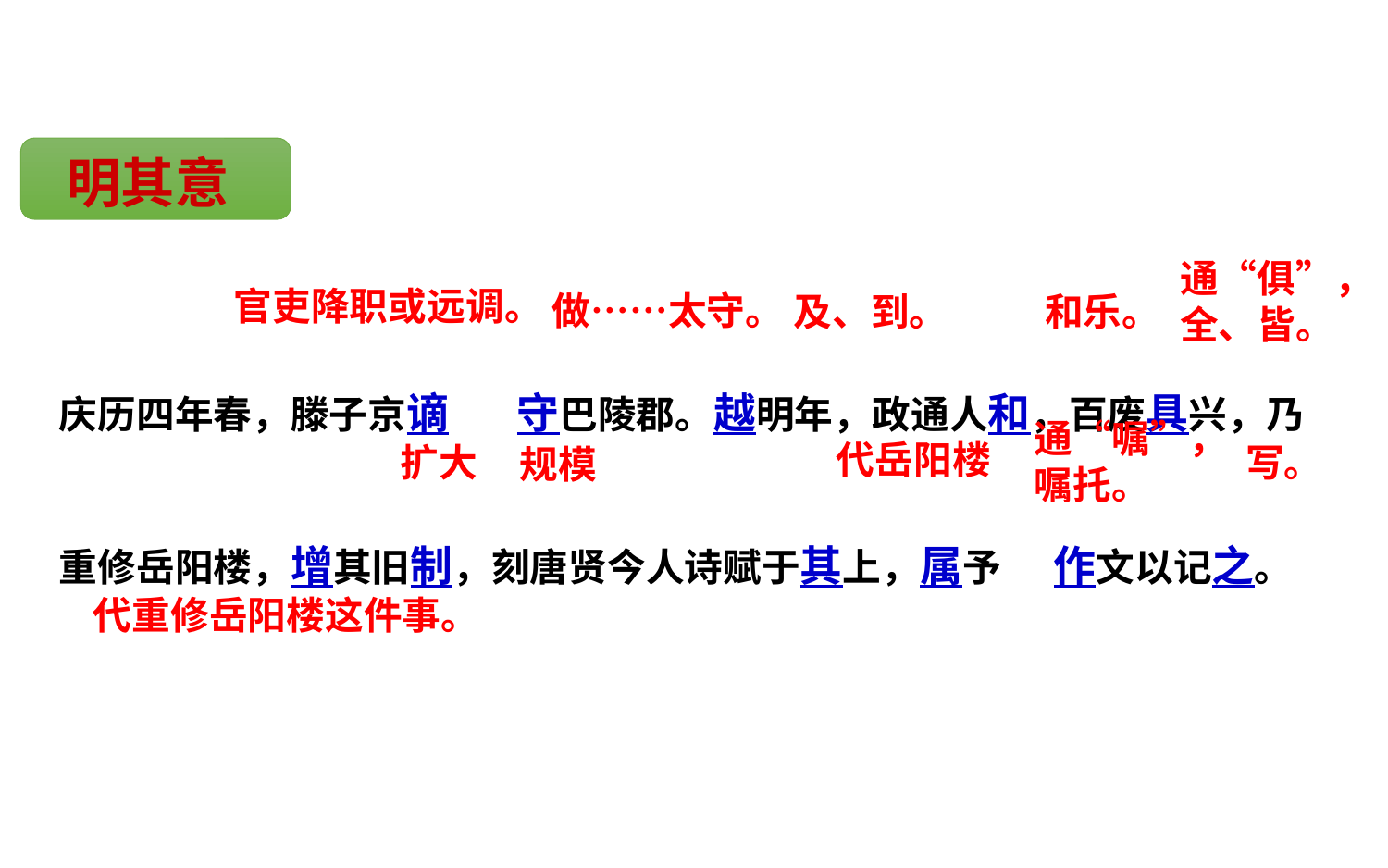

明其意
通“俱”，
全、皆。
官吏降职或远调。
庆历四年春，滕子京谪       守巴陵郡。越明年，政通人和，百废具兴，乃重修岳阳楼，增其旧制，刻唐贤今人诗赋于其上，属予      作文以记之。
做……太守。
及、到。
和乐。
通“嘱”，
嘱托。
代岳阳楼
扩大
写。
规模
代重修岳阳楼这件事。